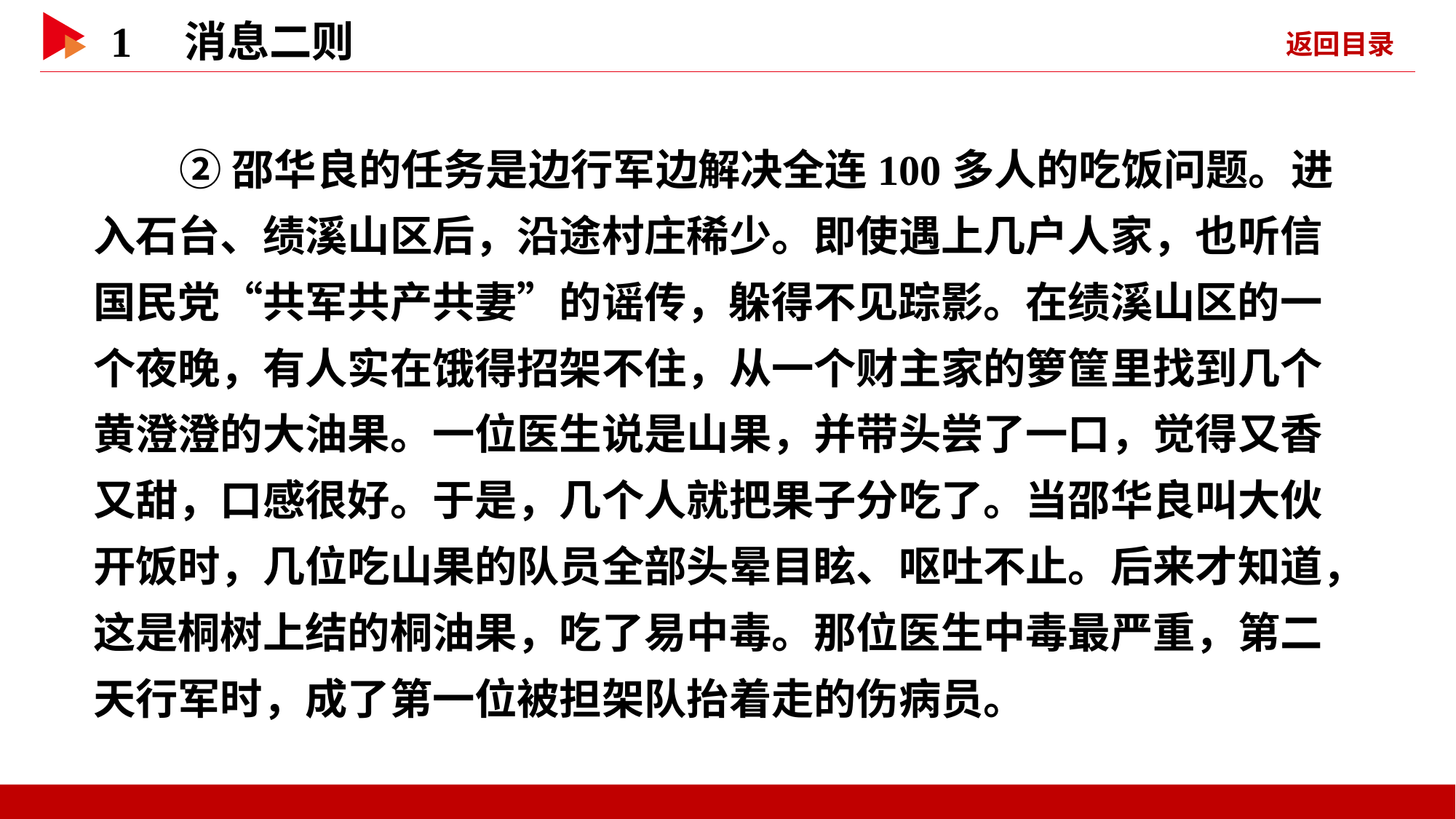

②邵华良的任务是边行军边解决全连100多人的吃饭问题。进入石台、绩溪山区后，沿途村庄稀少。即使遇上几户人家，也听信国民党“共军共产共妻”的谣传，躲得不见踪影。在绩溪山区的一个夜晚，有人实在饿得招架不住，从一个财主家的箩筐里找到几个黄澄澄的大油果。一位医生说是山果，并带头尝了一口，觉得又香又甜，口感很好。于是，几个人就把果子分吃了。当邵华良叫大伙开饭时，几位吃山果的队员全部头晕目眩、呕吐不止。后来才知道，这是桐树上结的桐油果，吃了易中毒。那位医生中毒最严重，第二天行军时，成了第一位被担架队抬着走的伤病员。